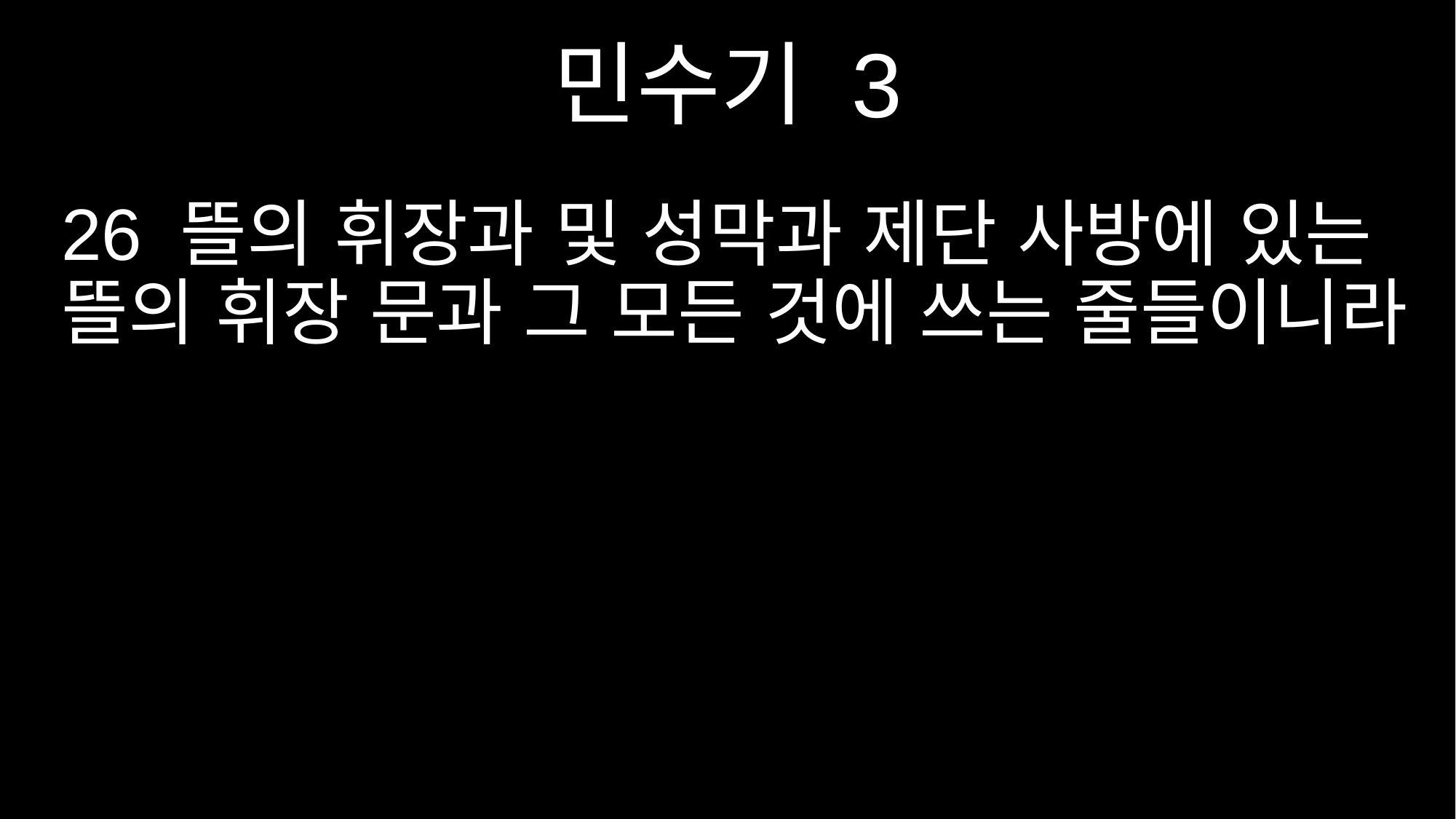

민수기 3
26 뜰의 휘장과 및 성막과 제단 사방에 있는 뜰의 휘장 문과 그 모든 것에 쓰는 줄들이니라